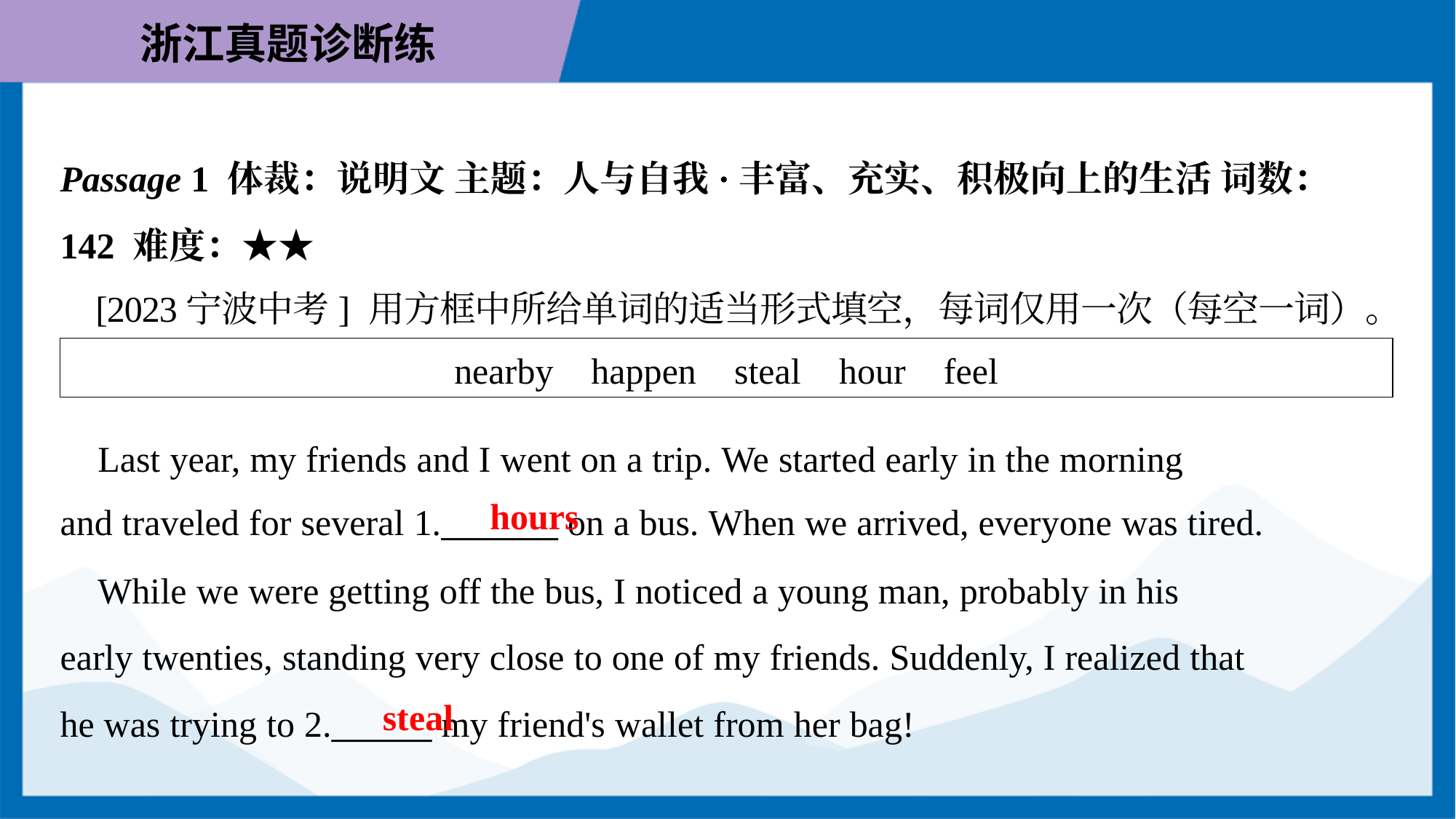

Passage 1 体裁：说明文 主题：人与自我·丰富、充实、积极向上的生活 词数：
142 难度：★★
    [2023宁波中考] 用方框中所给单词的适当形式填空，每词仅用一次（每空一词）。
| nearby happen steal hour feel |
| --- |
    Last year, my friends and I went on a trip. We started early in the morning
and traveled for several 1._______ on a bus. When we arrived, everyone was tired.
hours
    While we were getting off the bus, I noticed a young man, probably in his
early twenties, standing very close to one of my friends. Suddenly, I realized that
he was trying to 2.______ my friend's wallet from her bag!

steal